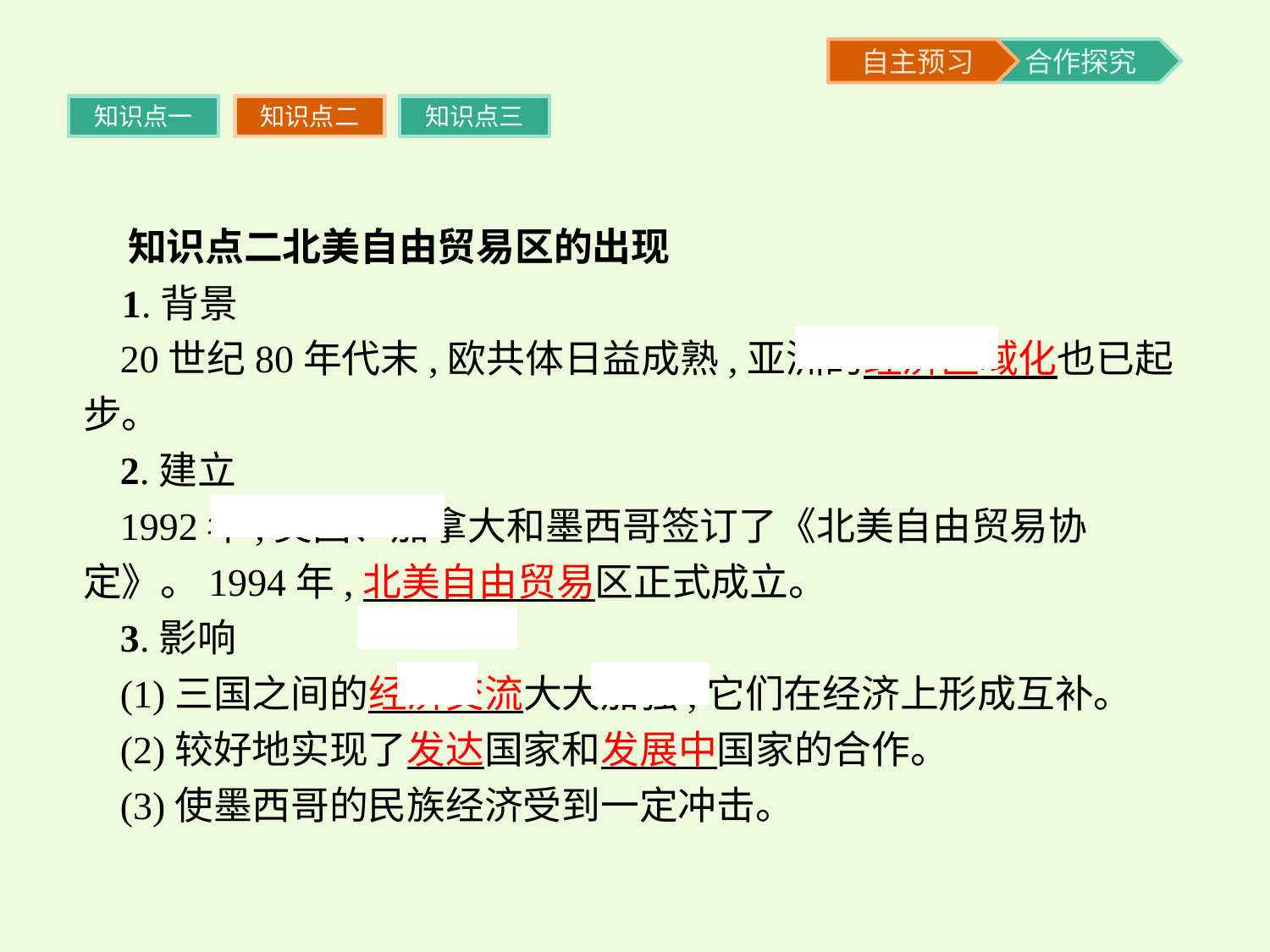

知识点一
知识点二
知识点三
    知识点二北美自由贸易区的出现
    1.背景
20世纪80年代末,欧共体日益成熟,亚洲的经济区域化也已起步。
2.建立
1992年,美国、加拿大和墨西哥签订了《北美自由贸易协定》。1994年,北美自由贸易区正式成立。
3.影响
(1)三国之间的经济交流大大加强,它们在经济上形成互补。
(2)较好地实现了发达国家和发展中国家的合作。
(3)使墨西哥的民族经济受到一定冲击。